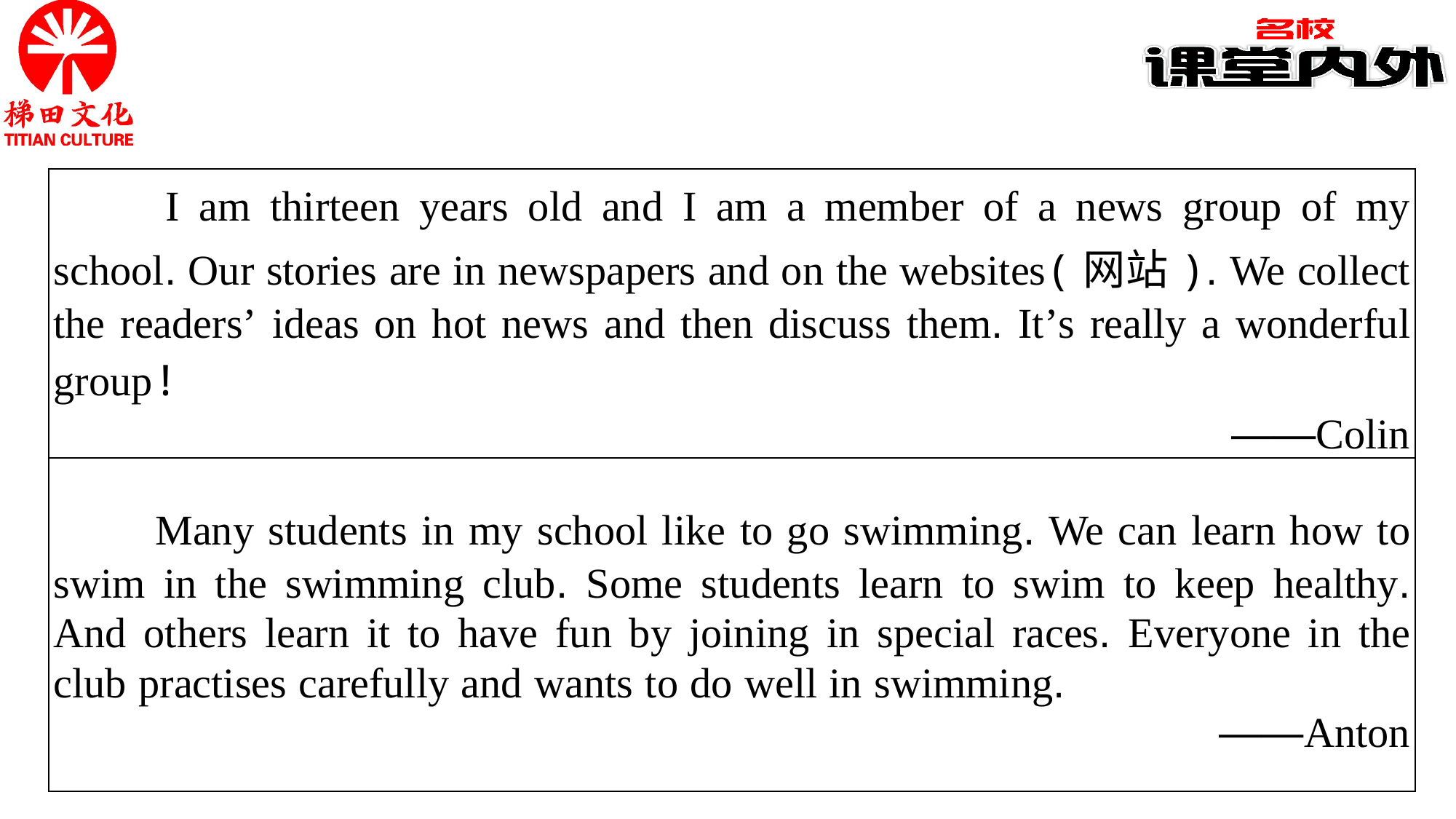

| I am thirteen years old and I am a member of a news group of my school. Our stories are in newspapers and on the websites(网站). We collect the readers’ ideas on hot news and then discuss them. It’s really a wonderful group! ——Colin |
| --- |
| Many students in my school like to go swimming. We can learn how to swim in the swimming club. Some students learn to swim to keep healthy. And others learn it to have fun by joining in special races. Everyone in the club practises carefully and wants to do well in swimming. ——Anton |